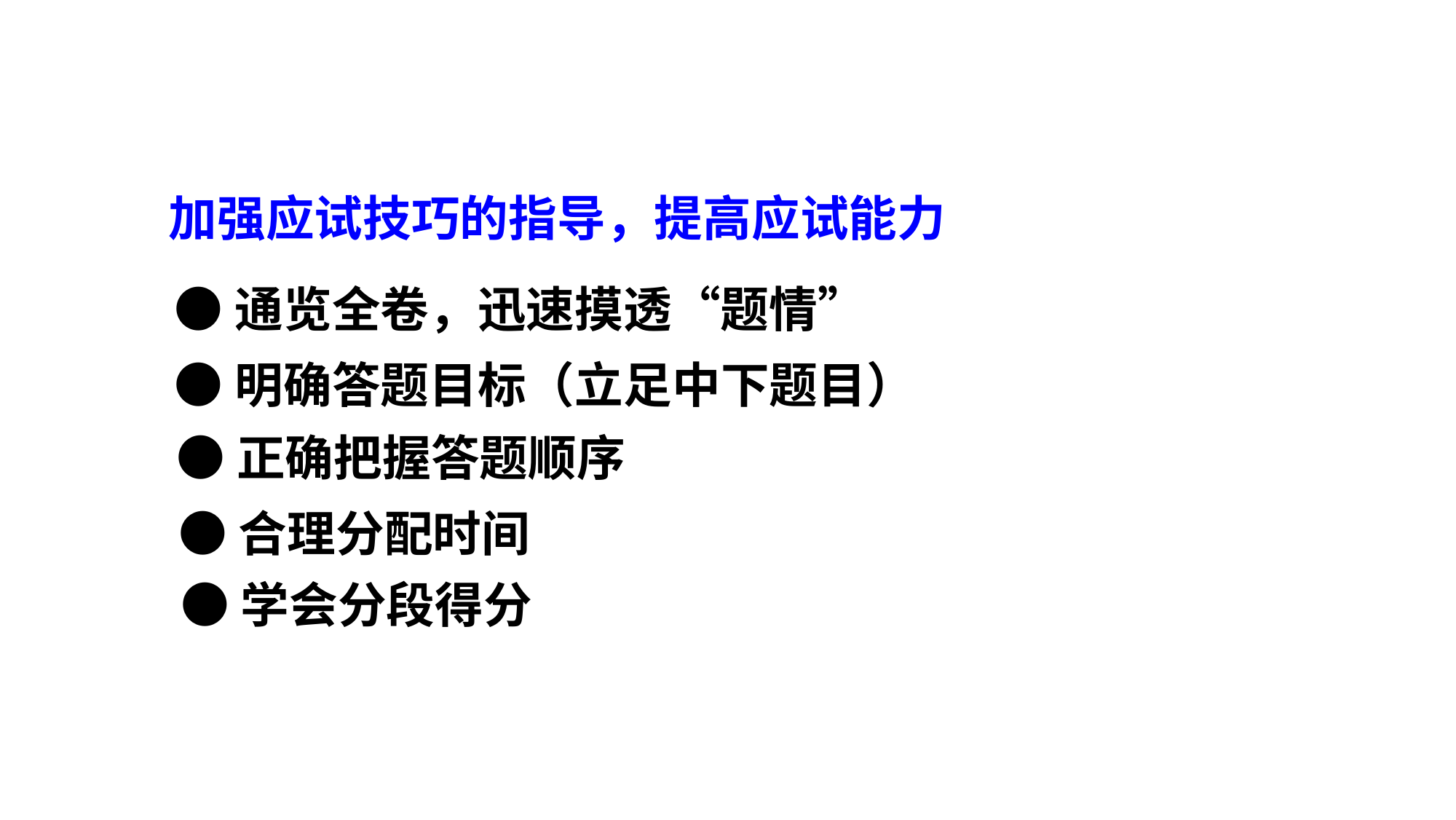

加强应试技巧的指导，提高应试能力
●通览全卷，迅速摸透“题情”
●明确答题目标（立足中下题目）
●正确把握答题顺序
●合理分配时间
●学会分段得分